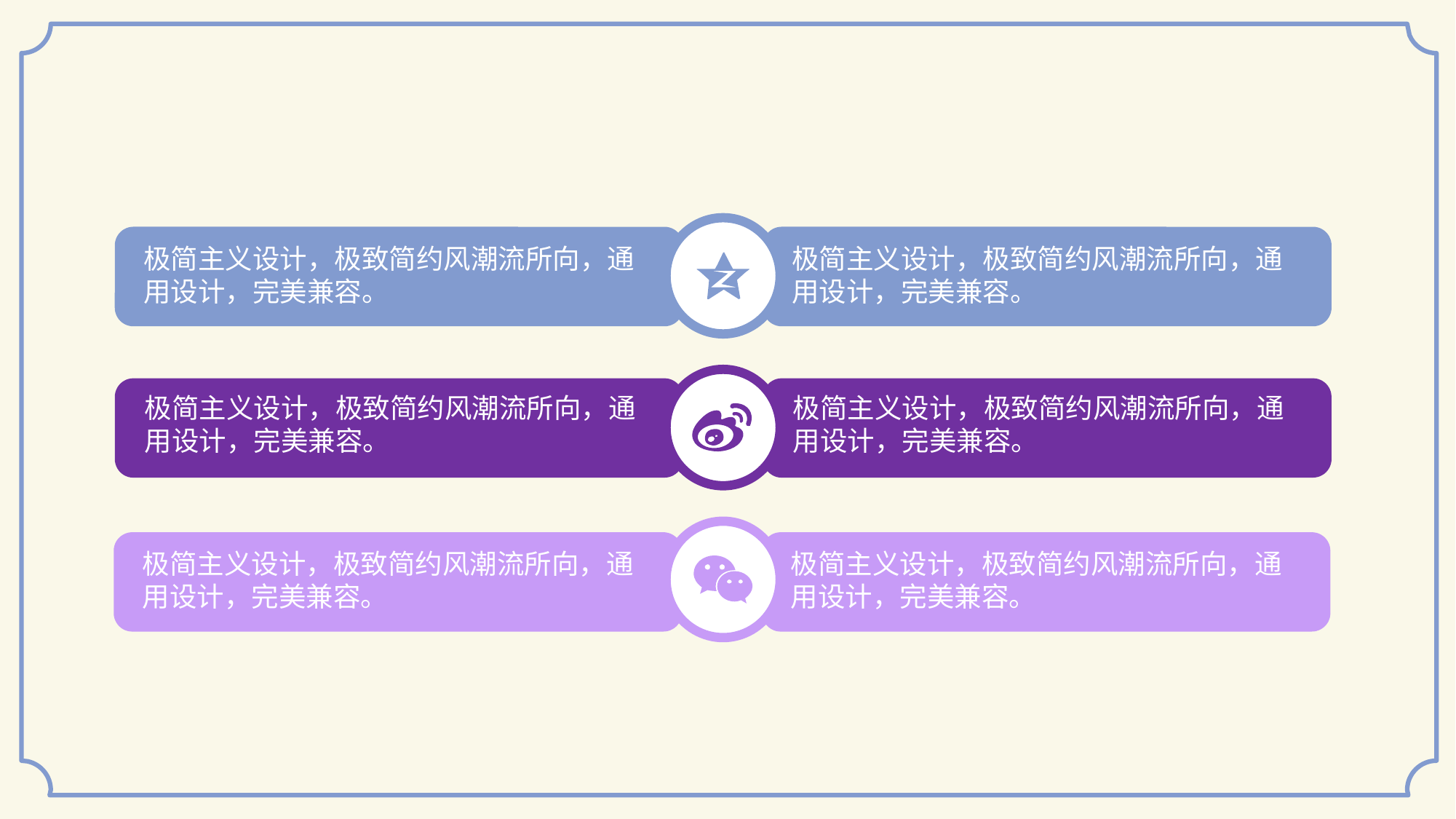

极简主义设计，极致简约风潮流所向，通用设计，完美兼容。
极简主义设计，极致简约风潮流所向，通用设计，完美兼容。

极简主义设计，极致简约风潮流所向，通用设计，完美兼容。
极简主义设计，极致简约风潮流所向，通用设计，完美兼容。

极简主义设计，极致简约风潮流所向，通用设计，完美兼容。
极简主义设计，极致简约风潮流所向，通用设计，完美兼容。